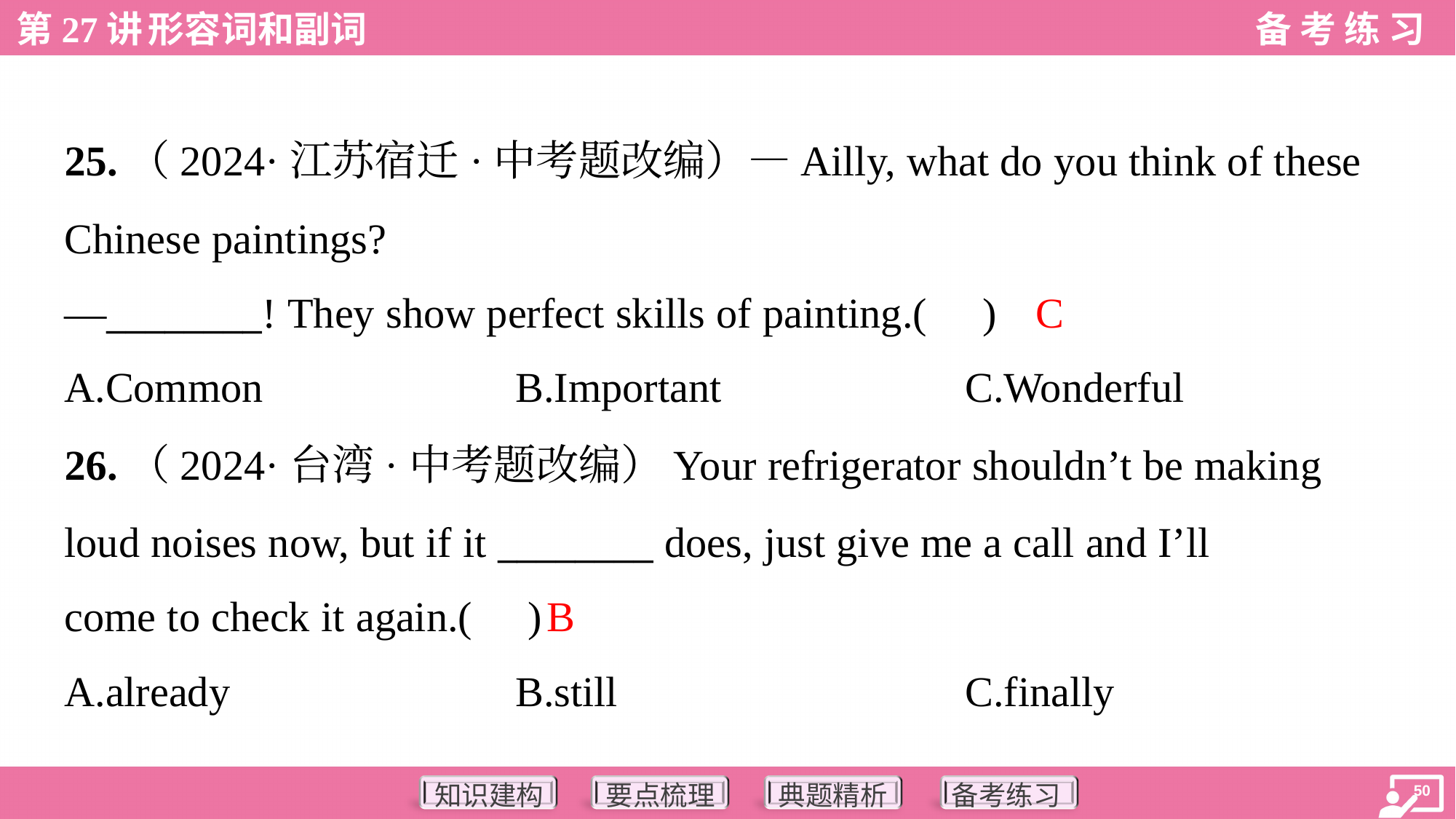

25.（2024·江苏宿迁·中考题改编）—Ailly, what do you think of these
Chinese paintings?
—________! They show perfect skills of painting.(     )
C
A.Common	B.Important	C.Wonderful
26.（2024·台湾·中考题改编）Your refrigerator shouldn’t be making
loud noises now, but if it ________ does, just give me a call and I’ll
come to check it again.(     )
B
A.already	B.still	C.finally